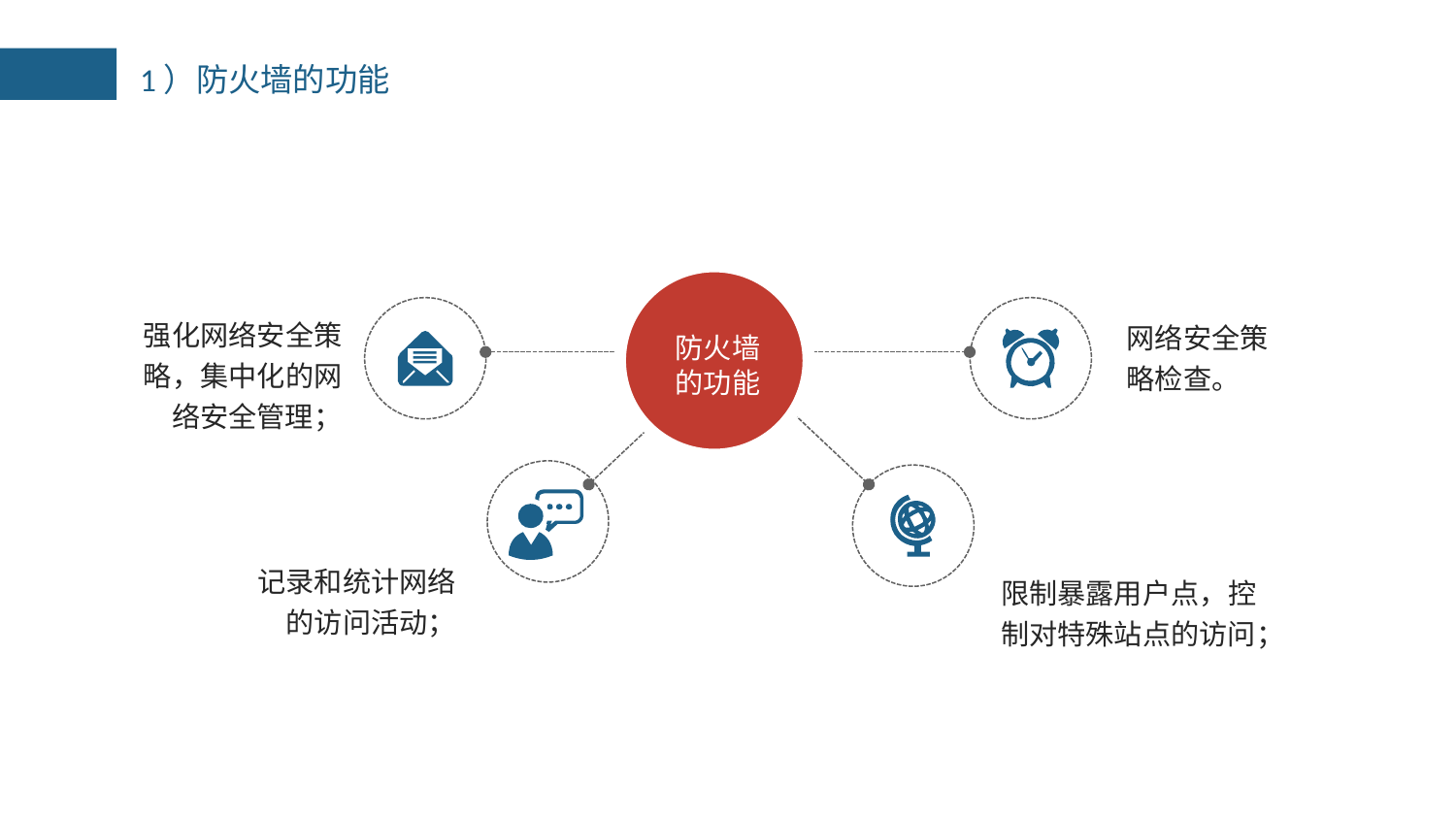

1）防火墙的功能

强化网络安全策略，集中化的网络安全管理；
网络安全策略检查。
防火墙的功能

记录和统计网络的访问活动；
限制暴露用户点，控制对特殊站点的访问；